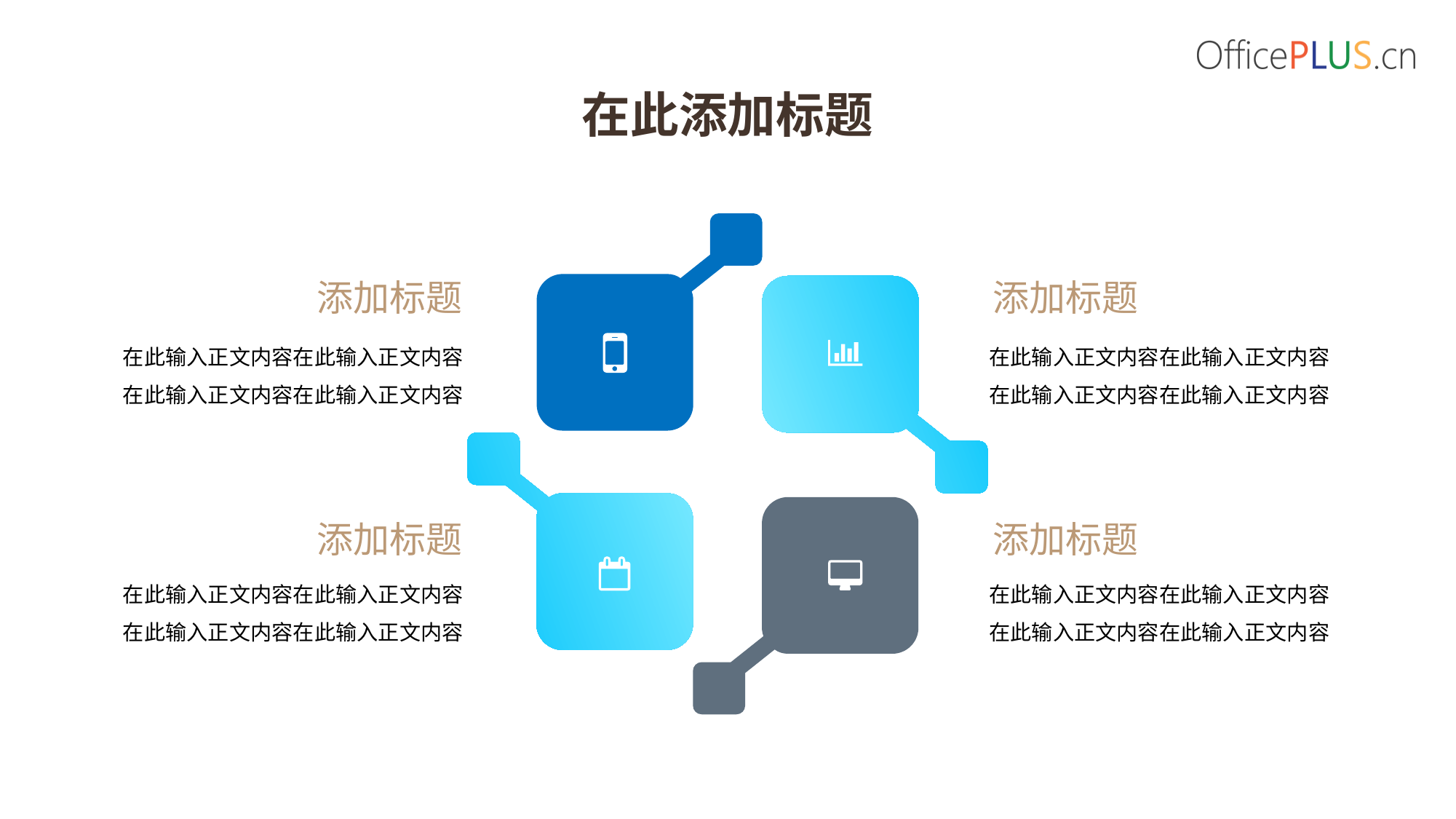

在此添加标题

添加标题
添加标题

在此输入正文内容在此输入正文内容
在此输入正文内容在此输入正文内容
在此输入正文内容在此输入正文内容
在此输入正文内容在此输入正文内容

添加标题
添加标题

在此输入正文内容在此输入正文内容
在此输入正文内容在此输入正文内容
在此输入正文内容在此输入正文内容
在此输入正文内容在此输入正文内容